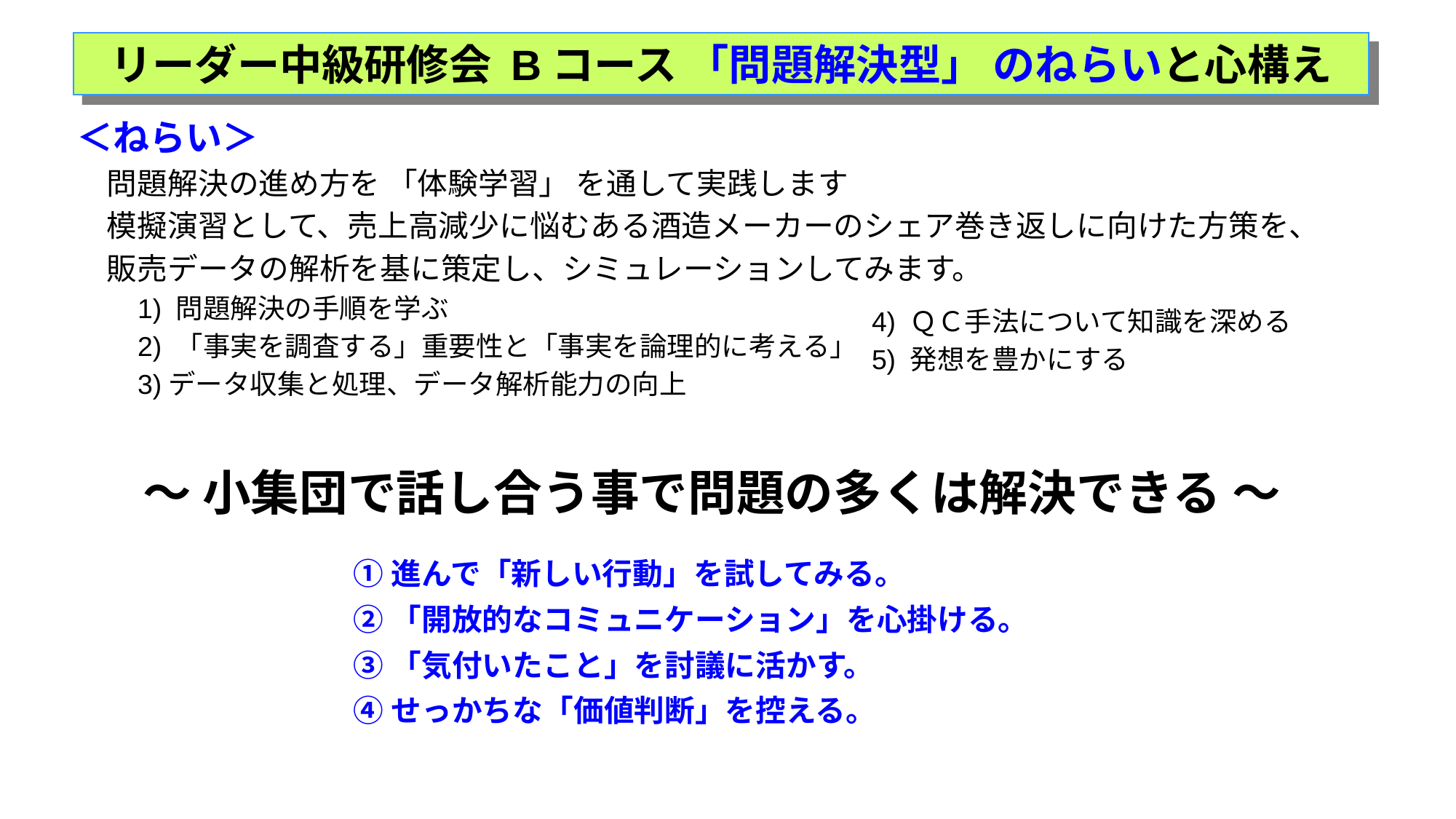

リーダー中級研修会 Bコース 「問題解決型」 のねらいと心構え
＜ねらい＞
　問題解決の進め方を 「体験学習」 を通して実践します
　模擬演習として、売上高減少に悩むある酒造メーカーのシェア巻き返しに向けた方策を、
　販売データの解析を基に策定し、シミュレーションしてみます。
　　1) 問題解決の手順を学ぶ
　　2) 「事実を調査する」重要性と「事実を論理的に考える｣
　　3)データ収集と処理、データ解析能力の向上
4) ＱＣ手法について知識を深める
5) 発想を豊かにする
～ 小集団で話し合う事で問題の多くは解決できる ～
①進んで「新しい行動」を試してみる。
②「開放的なコミュニケーション」を心掛ける。
③「気付いたこと」を討議に活かす。
④せっかちな「価値判断」を控える。